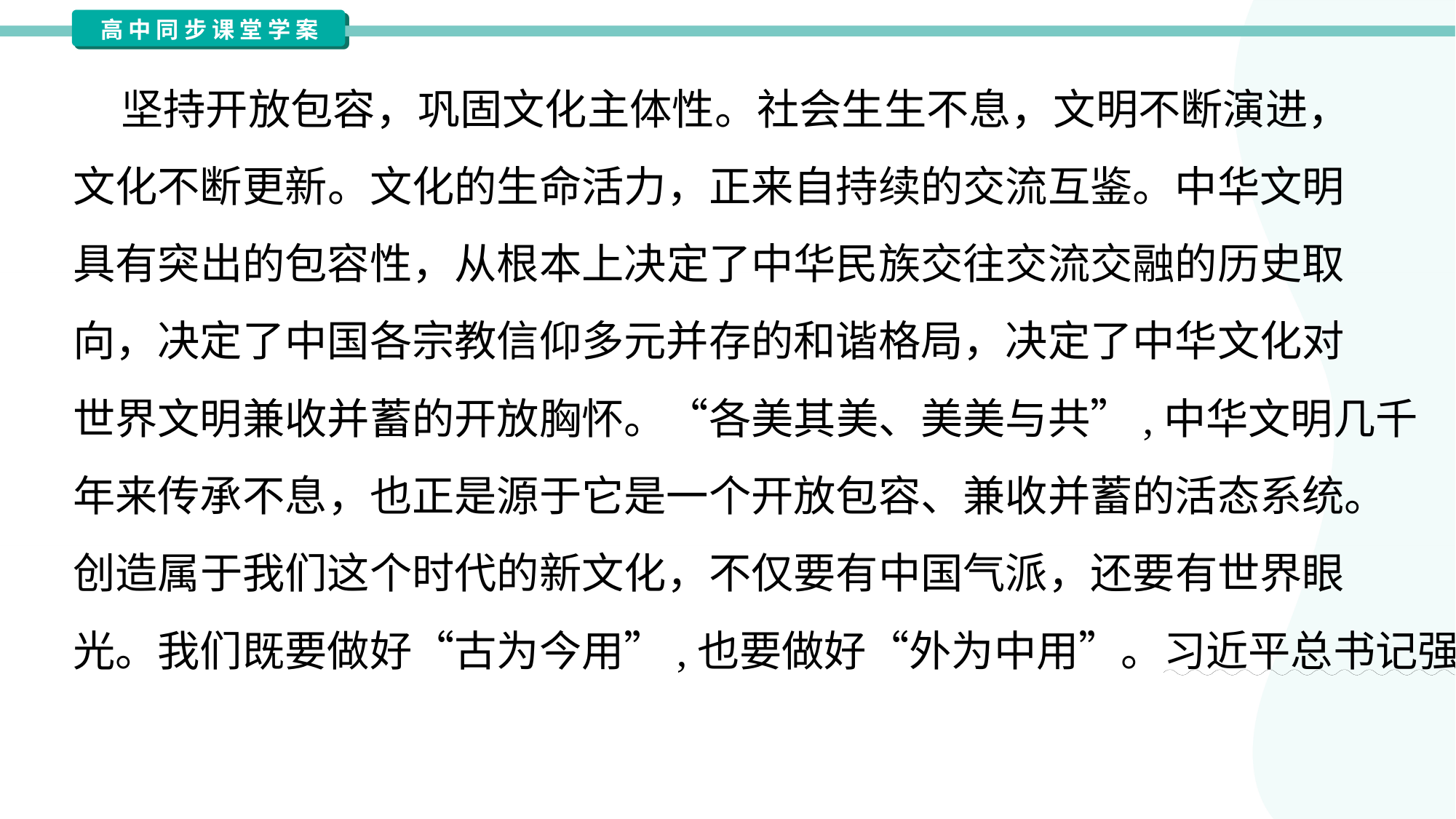

坚持开放包容，巩固文化主体性。社会生生不息，文明不断演进，
文化不断更新。文化的生命活力，正来自持续的交流互鉴。中华文明
具有突出的包容性，从根本上决定了中华民族交往交流交融的历史取
向，决定了中国各宗教信仰多元并存的和谐格局，决定了中华文化对
世界文明兼收并蓄的开放胸怀。“各美其美、美美与共”,中华文明几千
年来传承不息，也正是源于它是一个开放包容、兼收并蓄的活态系统。
创造属于我们这个时代的新文化，不仅要有中国气派，还要有世界眼
光。我们既要做好“古为今用”,也要做好“外为中用”。习近平总书记强